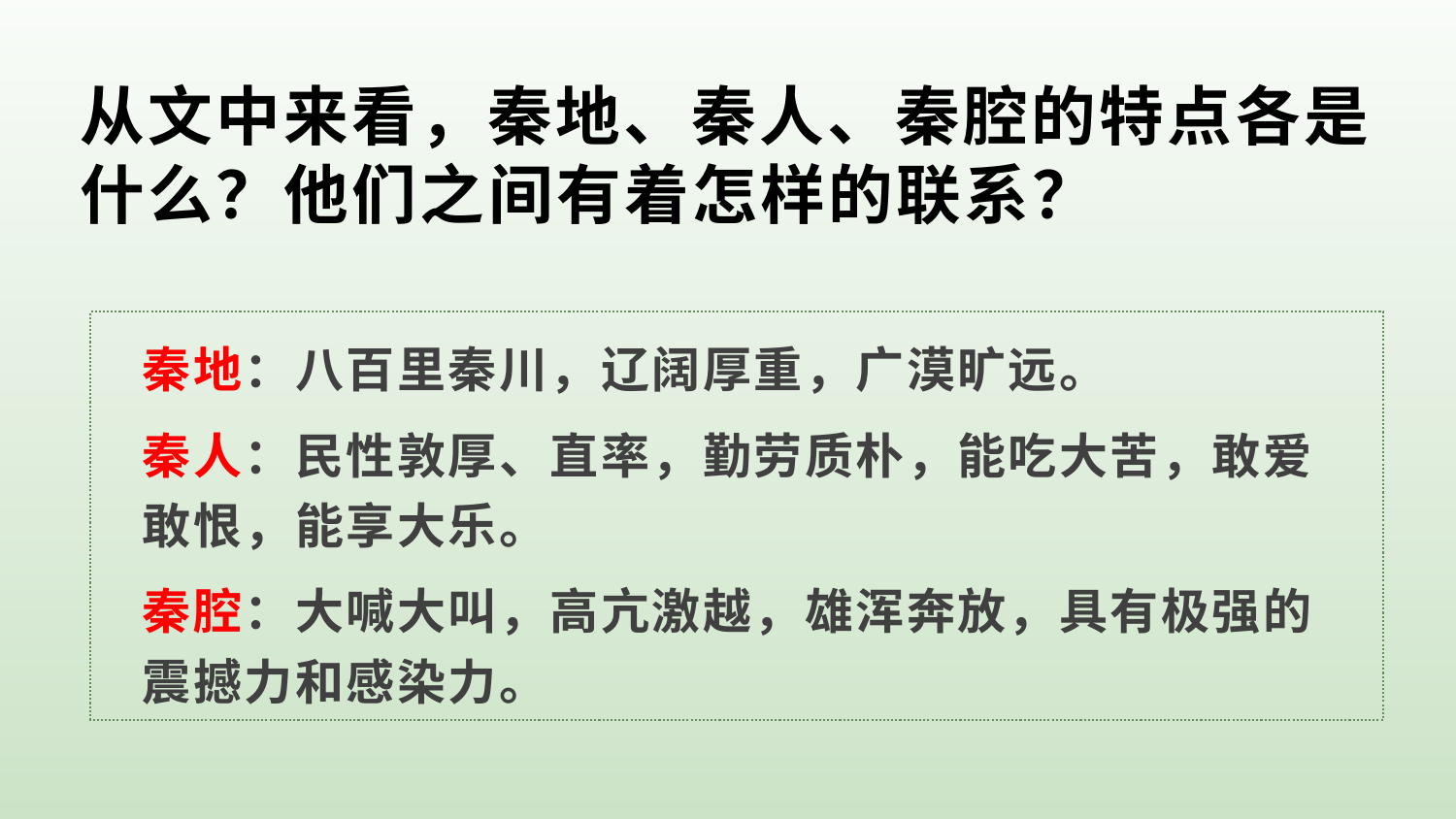

从文中来看，秦地、秦人、秦腔的特点各是什么？他们之间有着怎样的联系？

秦地：八百里秦川，辽阔厚重，广漠旷远。
秦人：民性敦厚、直率，勤劳质朴，能吃大苦，敢爱敢恨，能享大乐。
秦腔：大喊大叫，高亢激越，雄浑奔放，具有极强的震撼力和感染力。